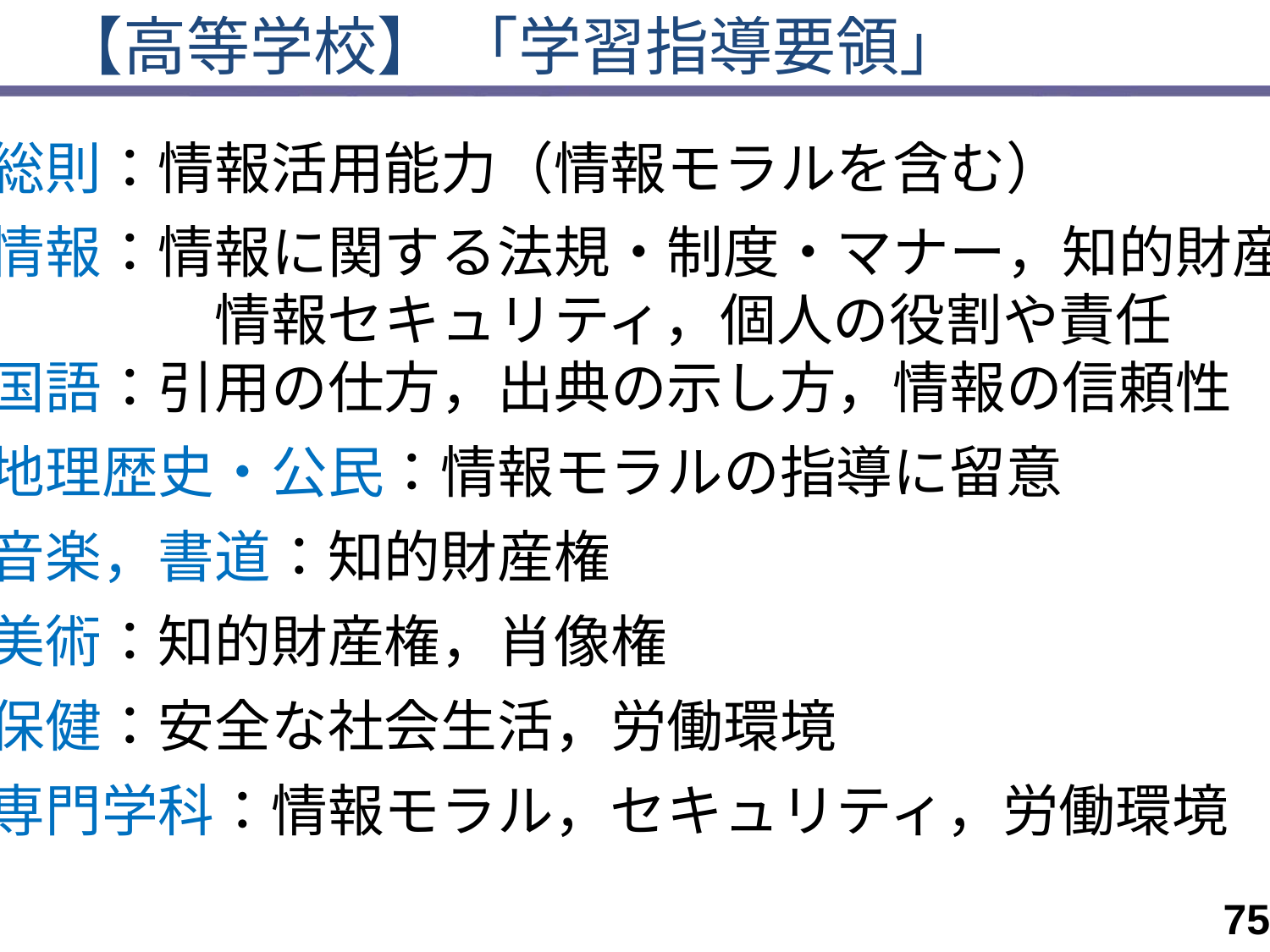

【高等学校】 「学習指導要領」
総則：情報活用能力（情報モラルを含む）

情報：情報に関する法規・制度・マナー，知的財産
　　　　情報セキュリティ，個人の役割や責任
国語：引用の仕方，出典の示し方，情報の信頼性

地理歴史・公民：情報モラルの指導に留意

音楽，書道：知的財産権

美術：知的財産権，肖像権

保健：安全な社会生活，労働環境

専門学科：情報モラル，セキュリティ，労働環境

75